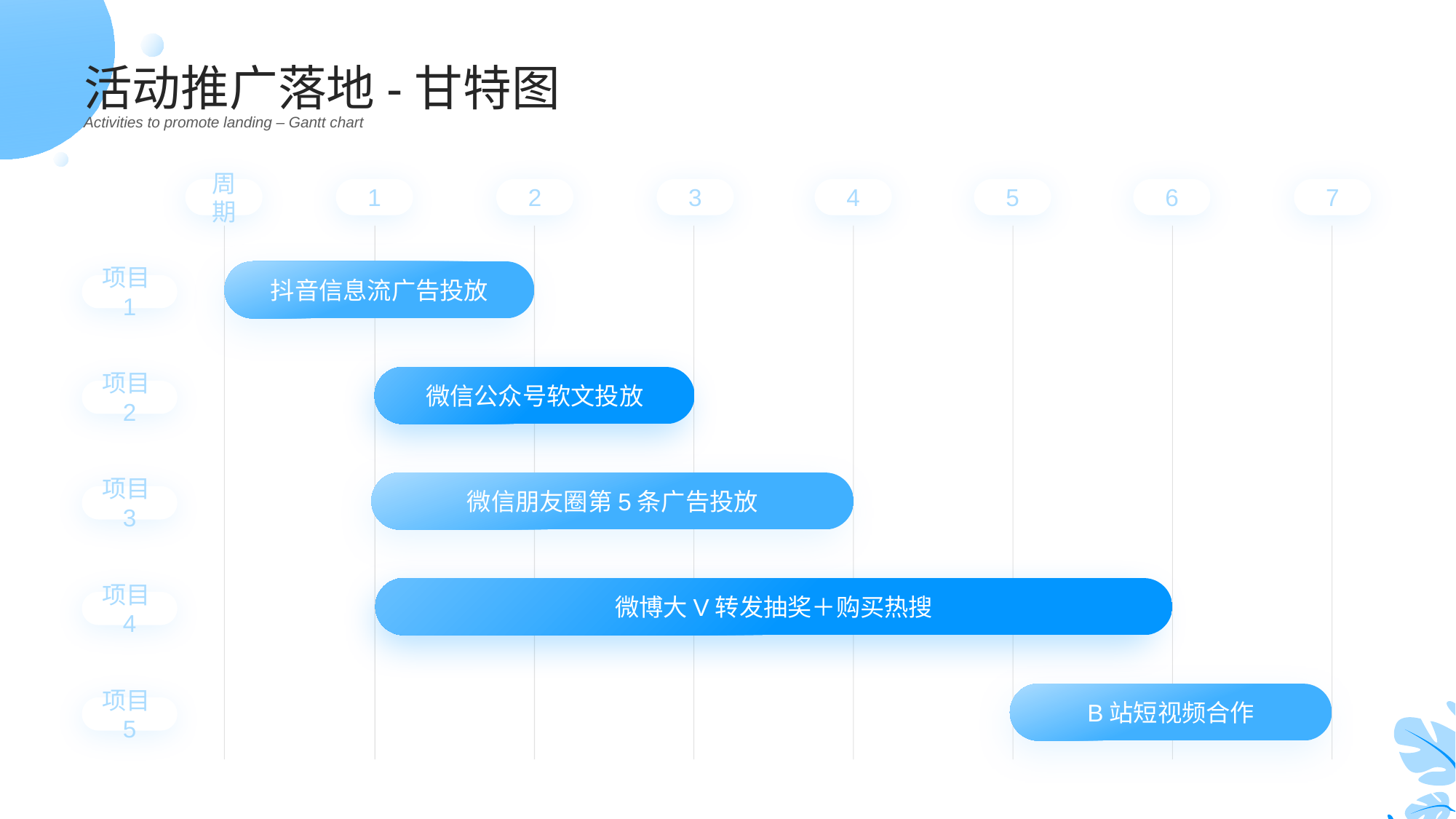

活动推广落地-甘特图
Activities to promote landing – Gantt chart
周期
1
2
3
4
5
6
7
抖音信息流广告投放
项目1
微信公众号软文投放
项目2
微信朋友圈第5条广告投放
项目3
微博大V转发抽奖＋购买热搜
项目4
B站短视频合作
项目5